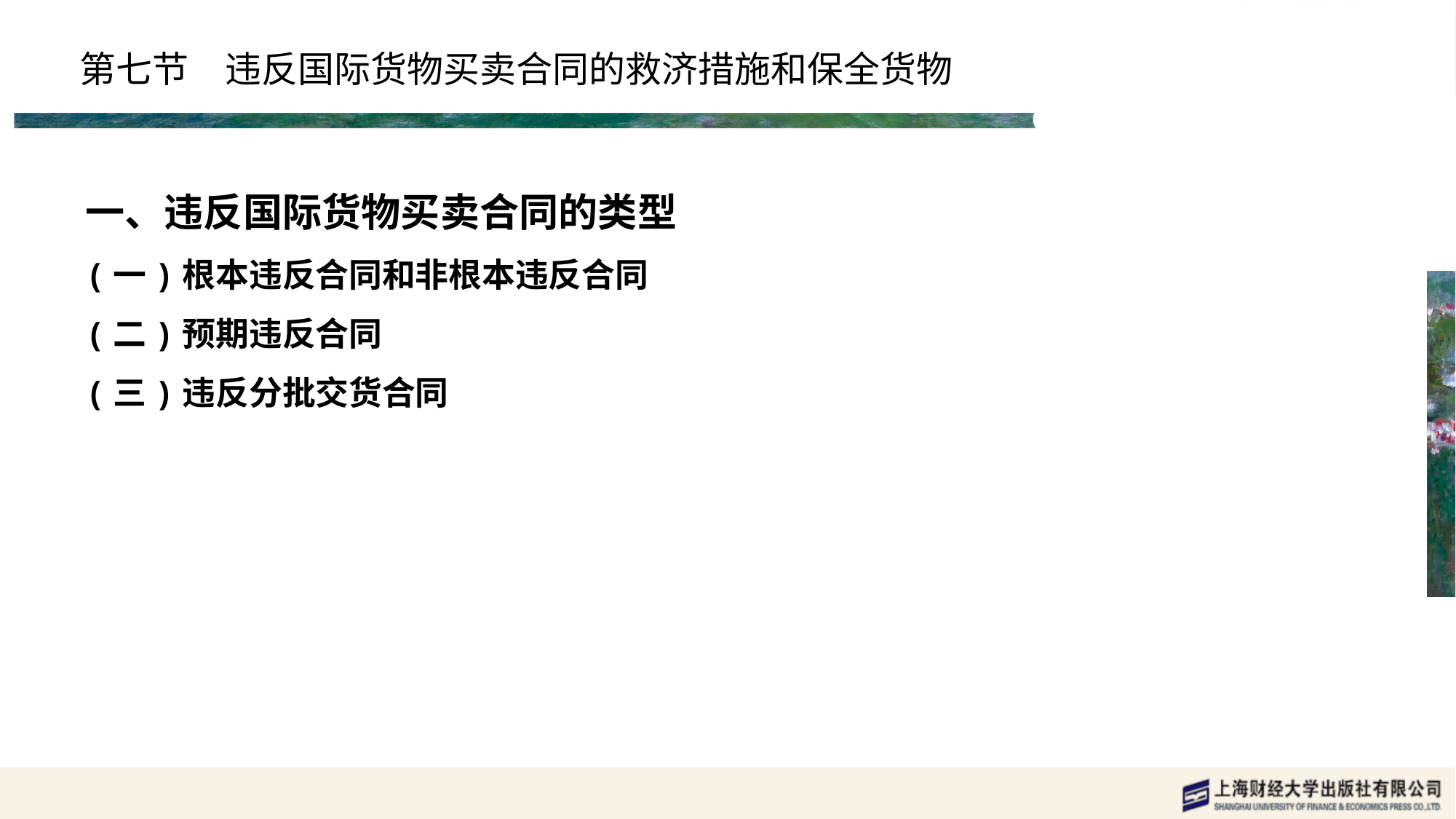

# 第七节　违反国际货物买卖合同的救济措施和保全货物
一、违反国际货物买卖合同的类型
(一)根本违反合同和非根本违反合同
(二)预期违反合同
(三)违反分批交货合同